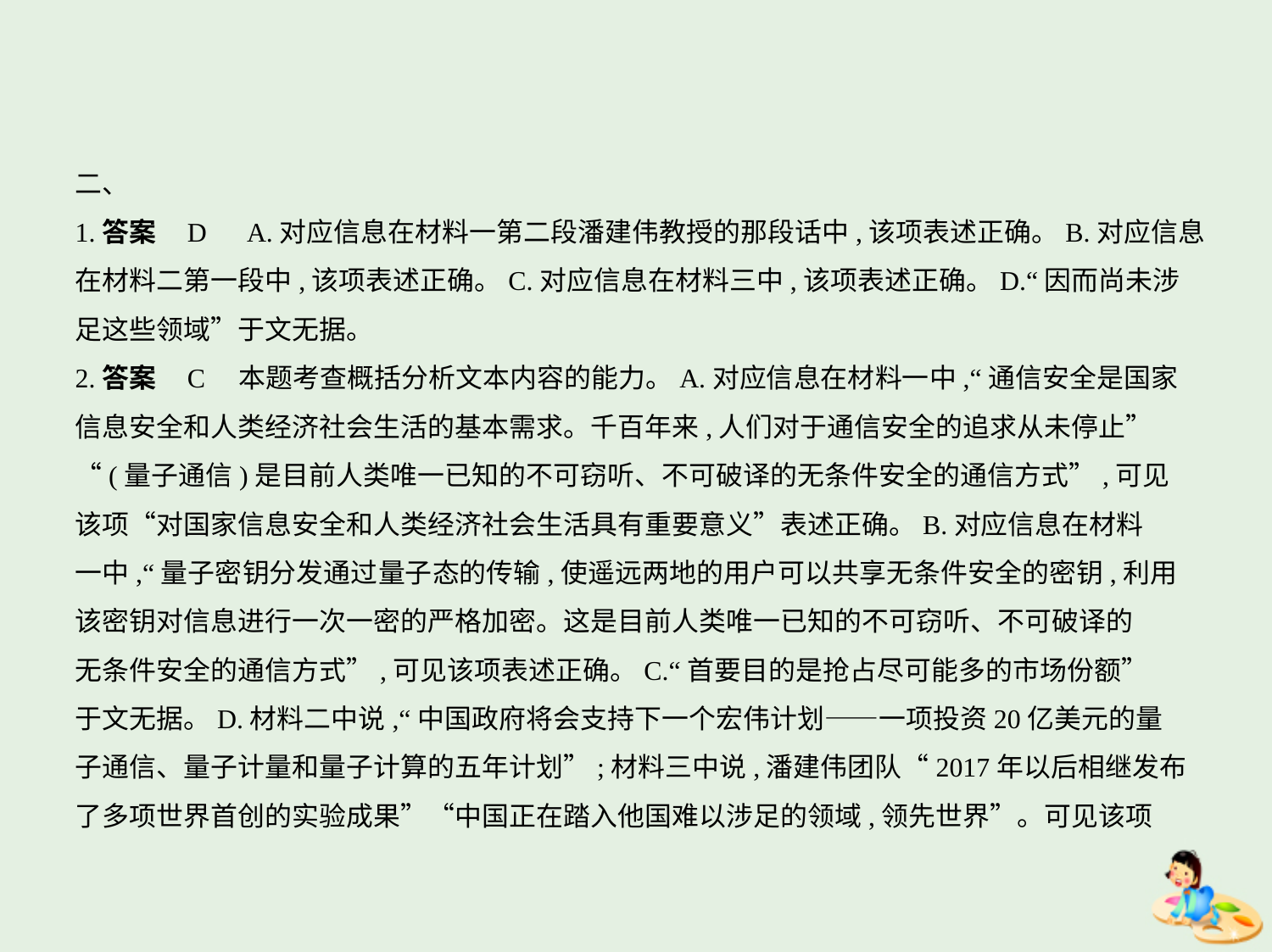

二、
1.答案    D　A.对应信息在材料一第二段潘建伟教授的那段话中,该项表述正确。B.对应信息
在材料二第一段中,该项表述正确。C.对应信息在材料三中,该项表述正确。D.“因而尚未涉
足这些领域”于文无据。
2.答案    C　本题考查概括分析文本内容的能力。A.对应信息在材料一中,“通信安全是国家
信息安全和人类经济社会生活的基本需求。千百年来,人们对于通信安全的追求从未停止”
“(量子通信)是目前人类唯一已知的不可窃听、不可破译的无条件安全的通信方式”,可见
该项“对国家信息安全和人类经济社会生活具有重要意义”表述正确。B.对应信息在材料
一中,“量子密钥分发通过量子态的传输,使遥远两地的用户可以共享无条件安全的密钥,利用
该密钥对信息进行一次一密的严格加密。这是目前人类唯一已知的不可窃听、不可破译的
无条件安全的通信方式”,可见该项表述正确。C.“首要目的是抢占尽可能多的市场份额”
于文无据。D.材料二中说,“中国政府将会支持下一个宏伟计划——一项投资20亿美元的量
子通信、量子计量和量子计算的五年计划”;材料三中说,潘建伟团队“2017年以后相继发布
了多项世界首创的实验成果”“中国正在踏入他国难以涉足的领域,领先世界”。可见该项